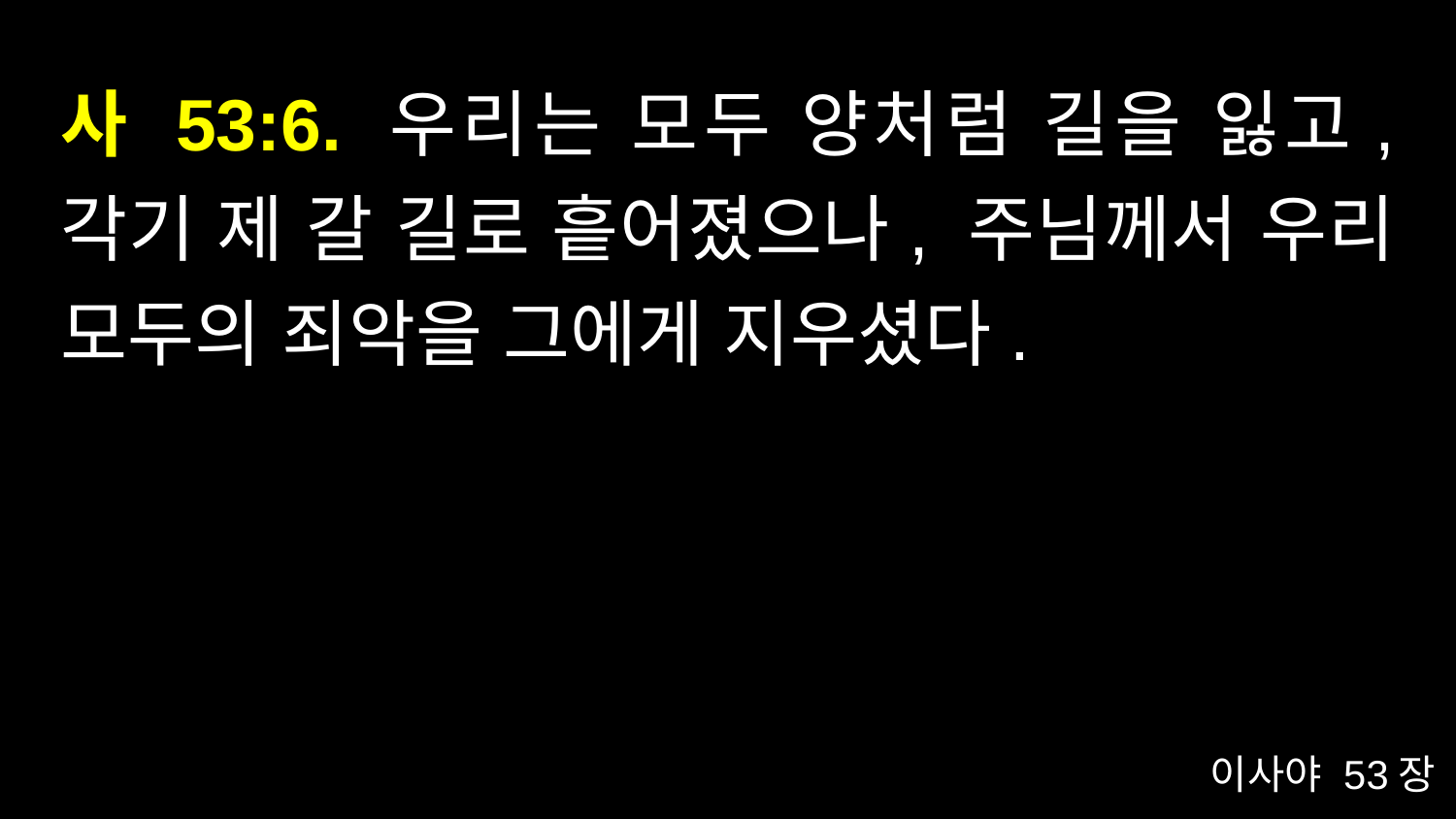

# 사 53:6. 우리는 모두 양처럼 길을 잃고, 각기 제 갈 길로 흩어졌으나, 주님께서 우리 모두의 죄악을 그에게 지우셨다.
이사야 53장